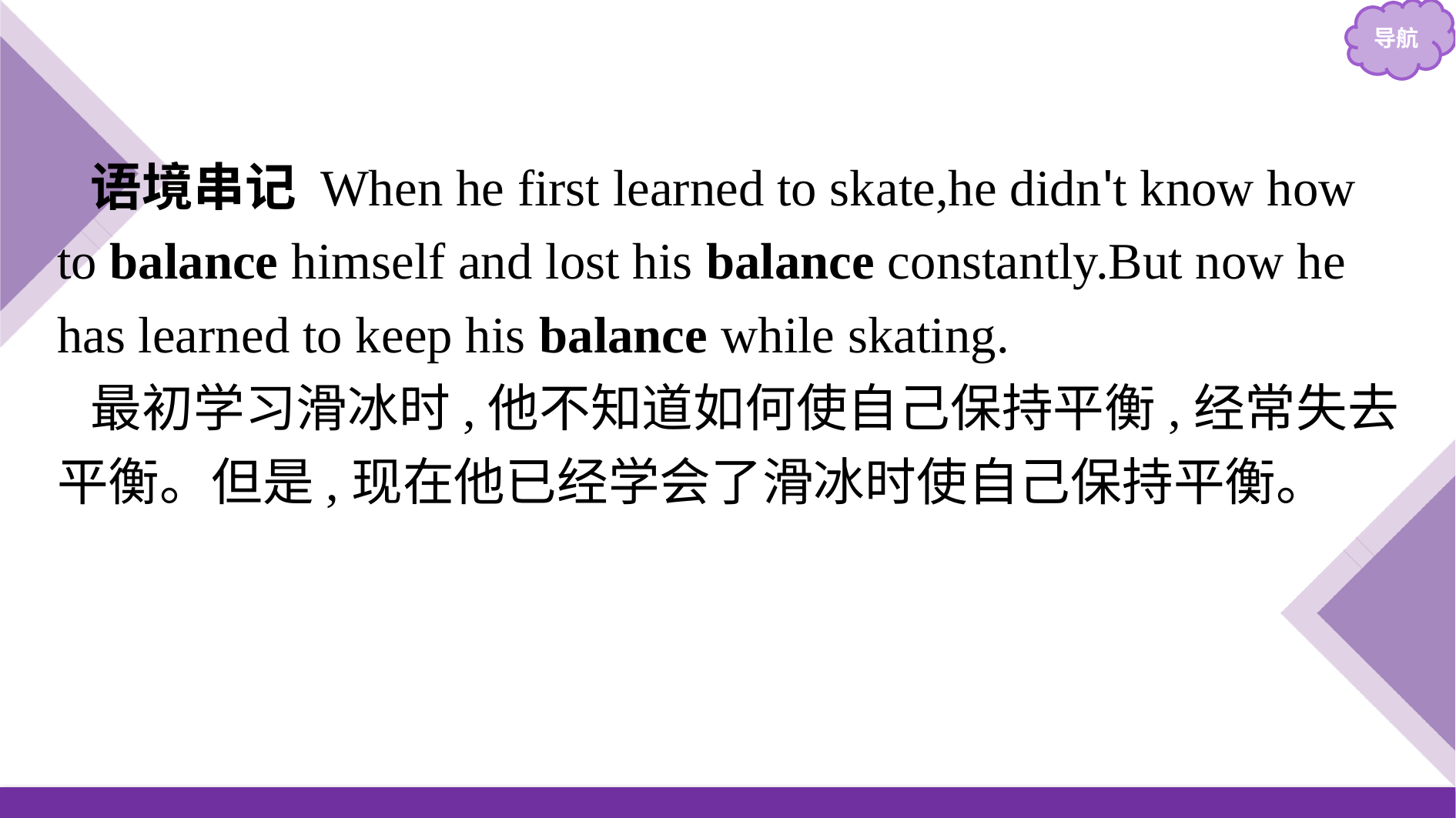

语境串记 When he first learned to skate,he didn't know how to balance himself and lost his balance constantly.But now he has learned to keep his balance while skating.
最初学习滑冰时,他不知道如何使自己保持平衡,经常失去平衡。但是,现在他已经学会了滑冰时使自己保持平衡。